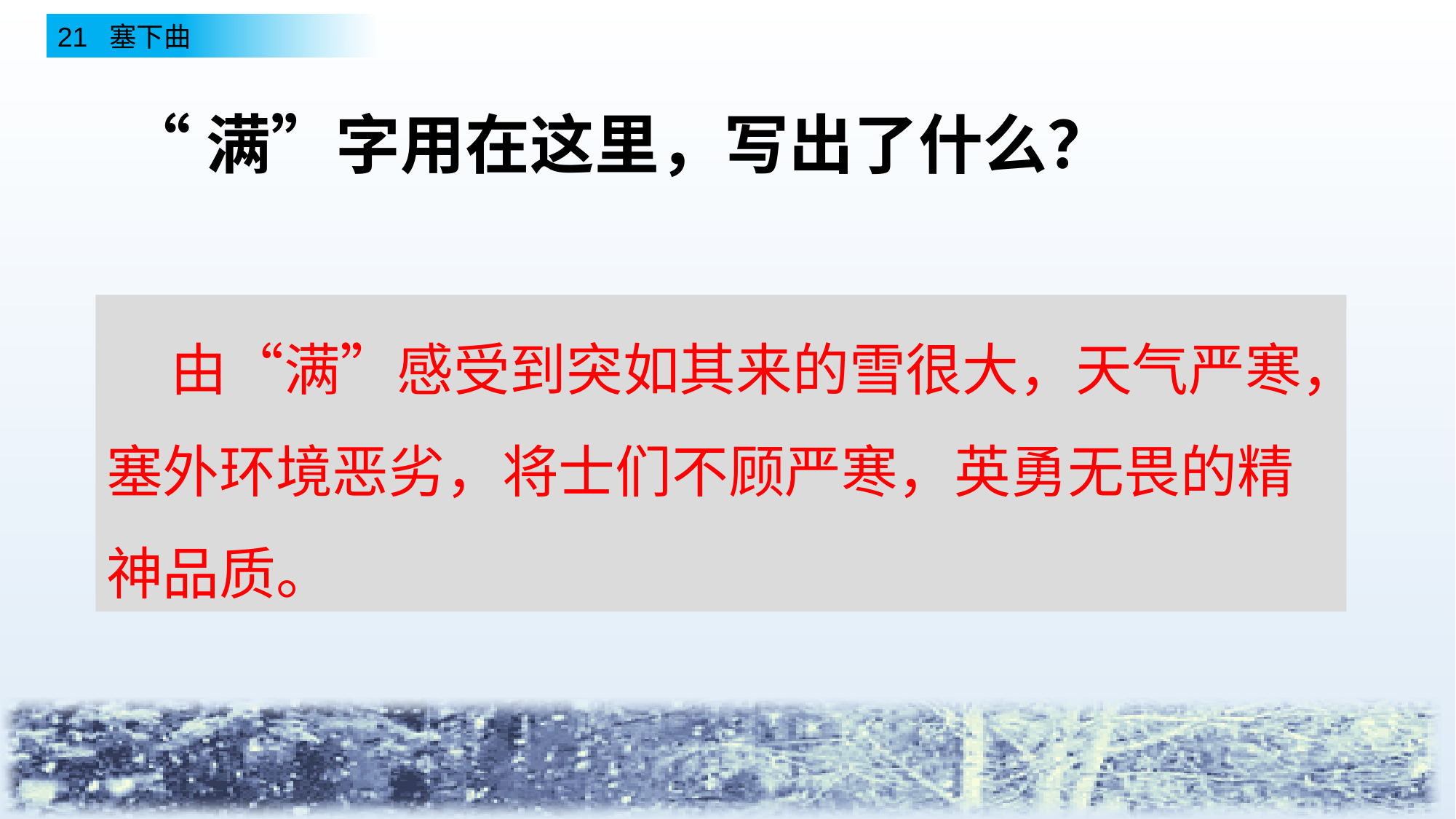

“满”字用在这里，写出了什么？
    由“满”感受到突如其来的雪很大，天气严寒，塞外环境恶劣，将士们不顾严寒，英勇无畏的精神品质。